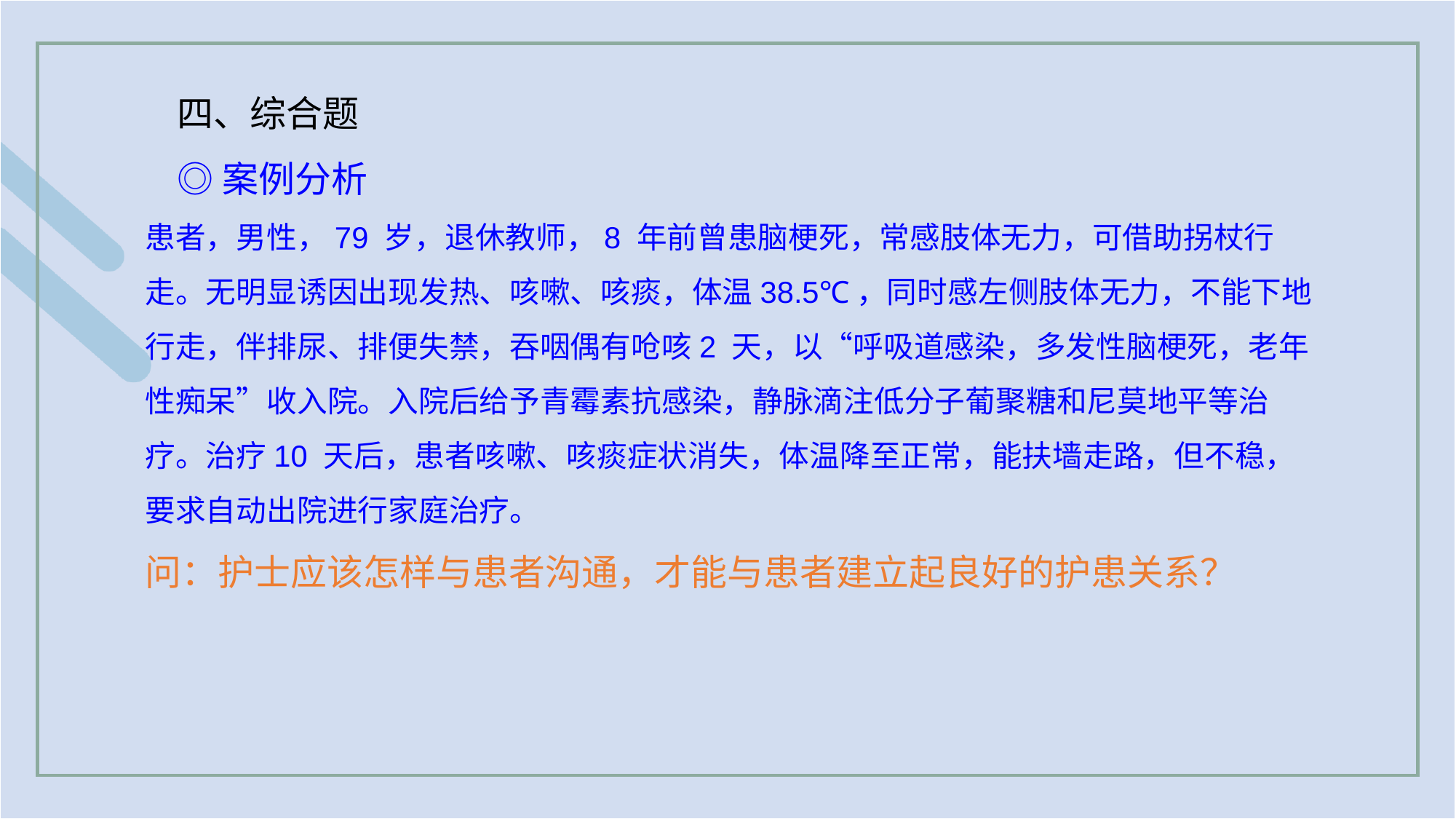

四、综合题
◎案例分析
患者，男性，79 岁，退休教师，8 年前曾患脑梗死，常感肢体无力，可借助拐杖行
走。无明显诱因出现发热、咳嗽、咳痰，体温38.5℃，同时感左侧肢体无力，不能下地
行走，伴排尿、排便失禁，吞咽偶有呛咳2 天，以“呼吸道感染，多发性脑梗死，老年
性痴呆”收入院。入院后给予青霉素抗感染，静脉滴注低分子葡聚糖和尼莫地平等治
疗。治疗10 天后，患者咳嗽、咳痰症状消失，体温降至正常，能扶墙走路，但不稳，
要求自动出院进行家庭治疗。
问：护士应该怎样与患者沟通，才能与患者建立起良好的护患关系？